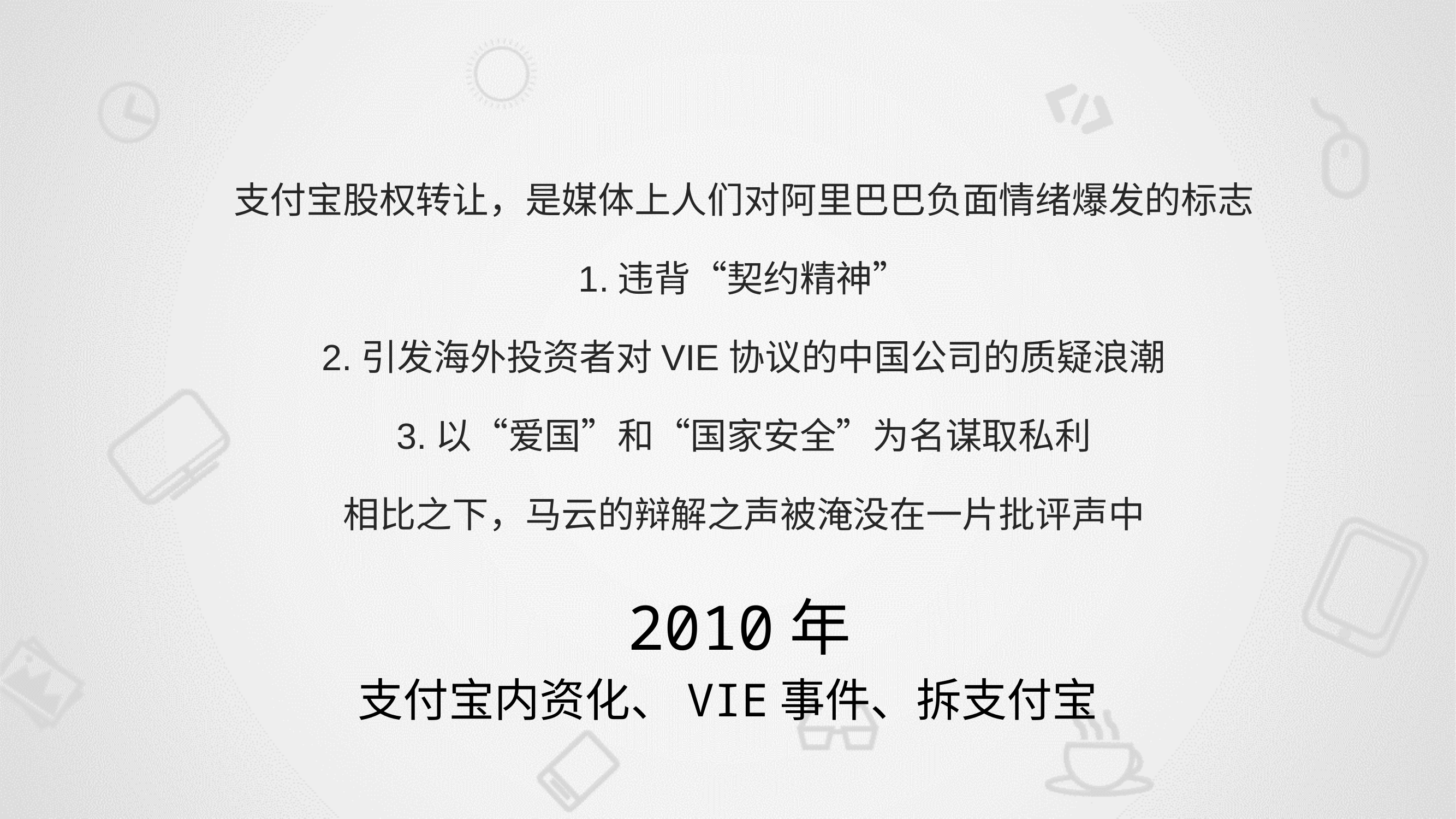

支付宝股权转让，是媒体上人们对阿里巴巴负面情绪爆发的标志
1.违背“契约精神”
2.引发海外投资者对VIE协议的中国公司的质疑浪潮
3.以“爱国”和“国家安全”为名谋取私利
相比之下，马云的辩解之声被淹没在一片批评声中

2010年
支付宝内资化、VIE事件、拆支付宝